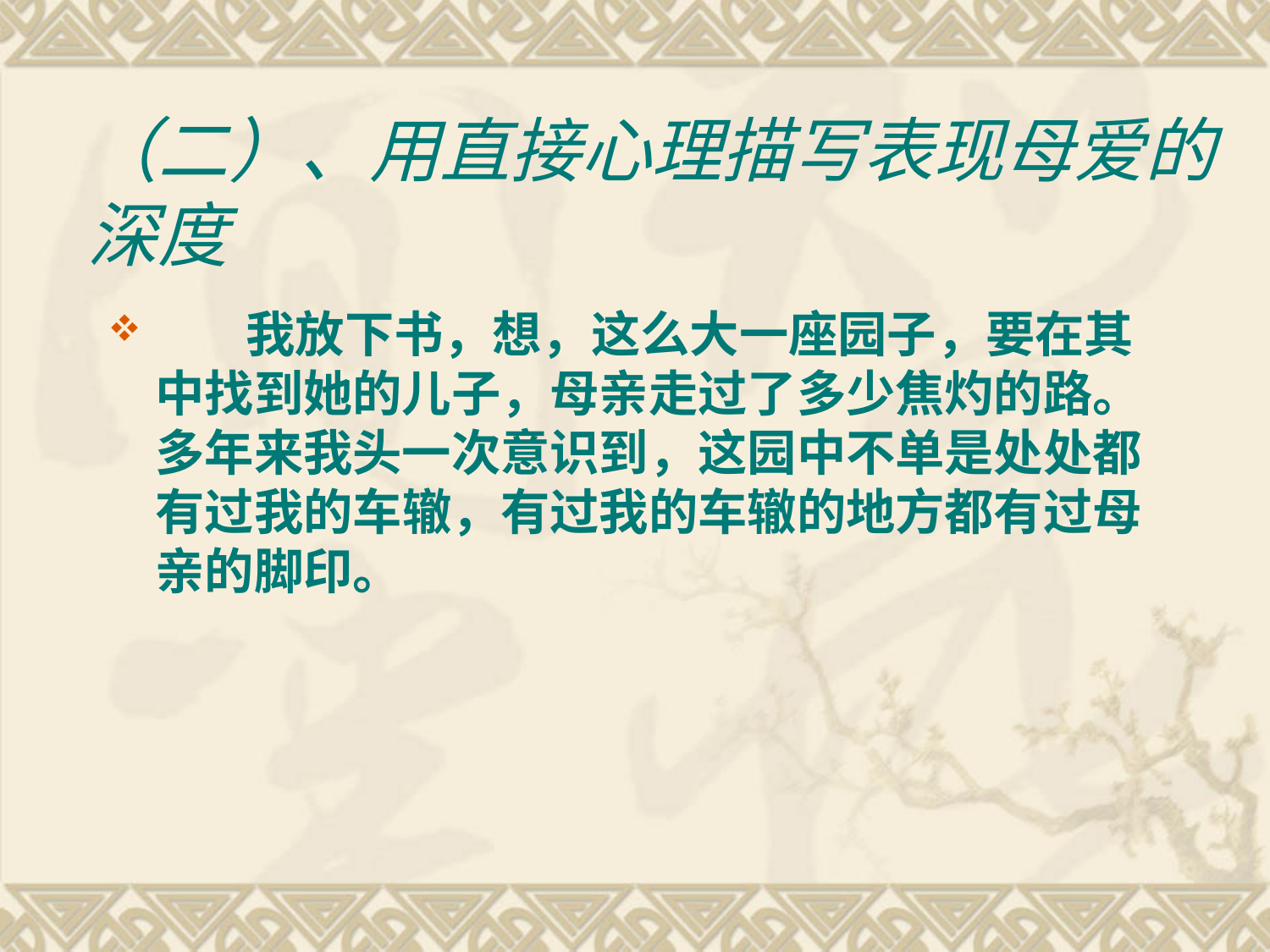

# （二）、用直接心理描写表现母爱的深度
       我放下书，想，这么大一座园子，要在其中找到她的儿子，母亲走过了多少焦灼的路。多年来我头一次意识到，这园中不单是处处都有过我的车辙，有过我的车辙的地方都有过母亲的脚印。